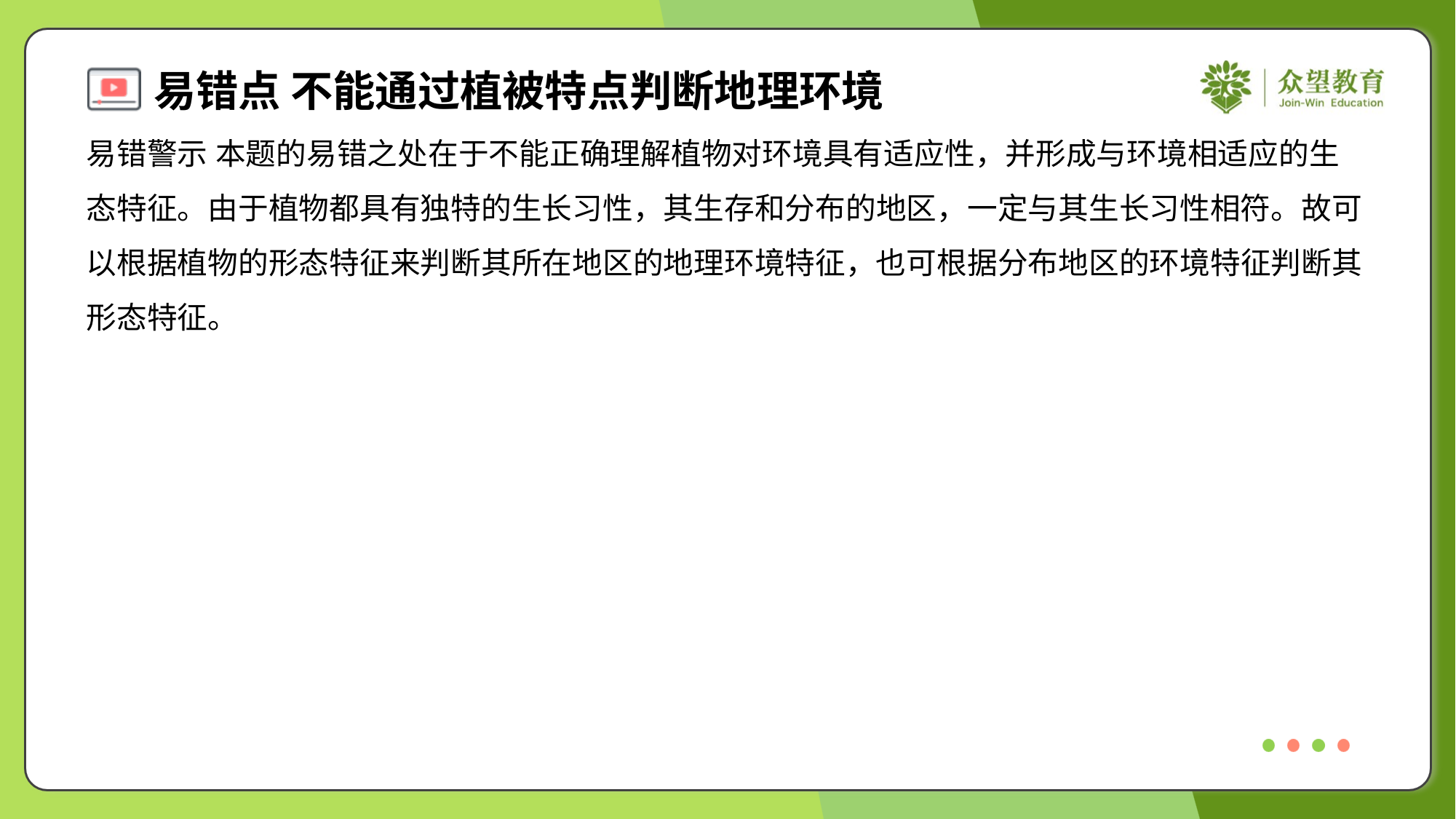

易错警示 本题的易错之处在于不能正确理解植物对环境具有适应性，并形成与环境相适应的生
态特征。由于植物都具有独特的生长习性，其生存和分布的地区，一定与其生长习性相符。故可
以根据植物的形态特征来判断其所在地区的地理环境特征，也可根据分布地区的环境特征判断其
形态特征。